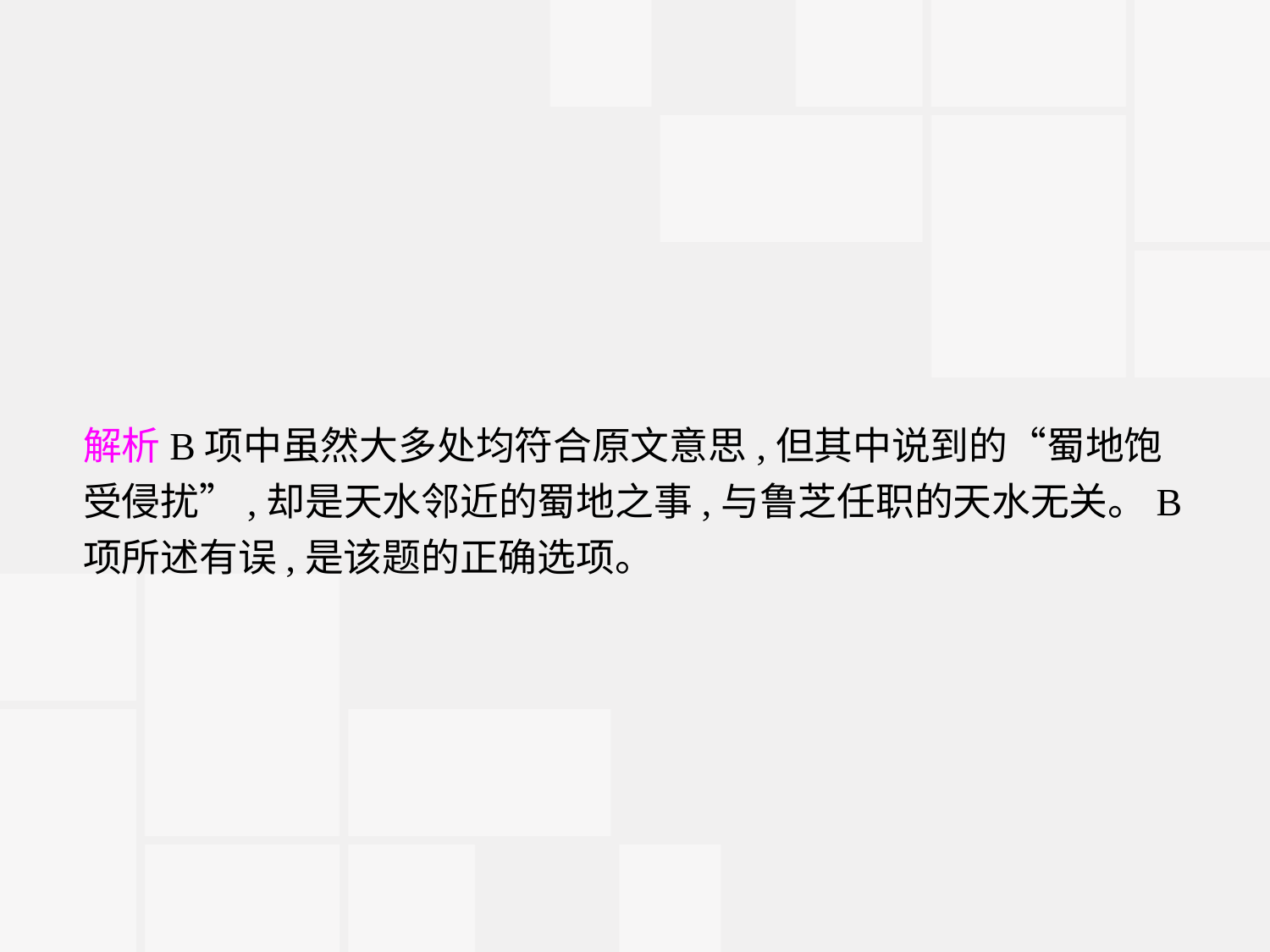

解析B项中虽然大多处均符合原文意思,但其中说到的“蜀地饱受侵扰”,却是天水邻近的蜀地之事,与鲁芝任职的天水无关。B项所述有误,是该题的正确选项。